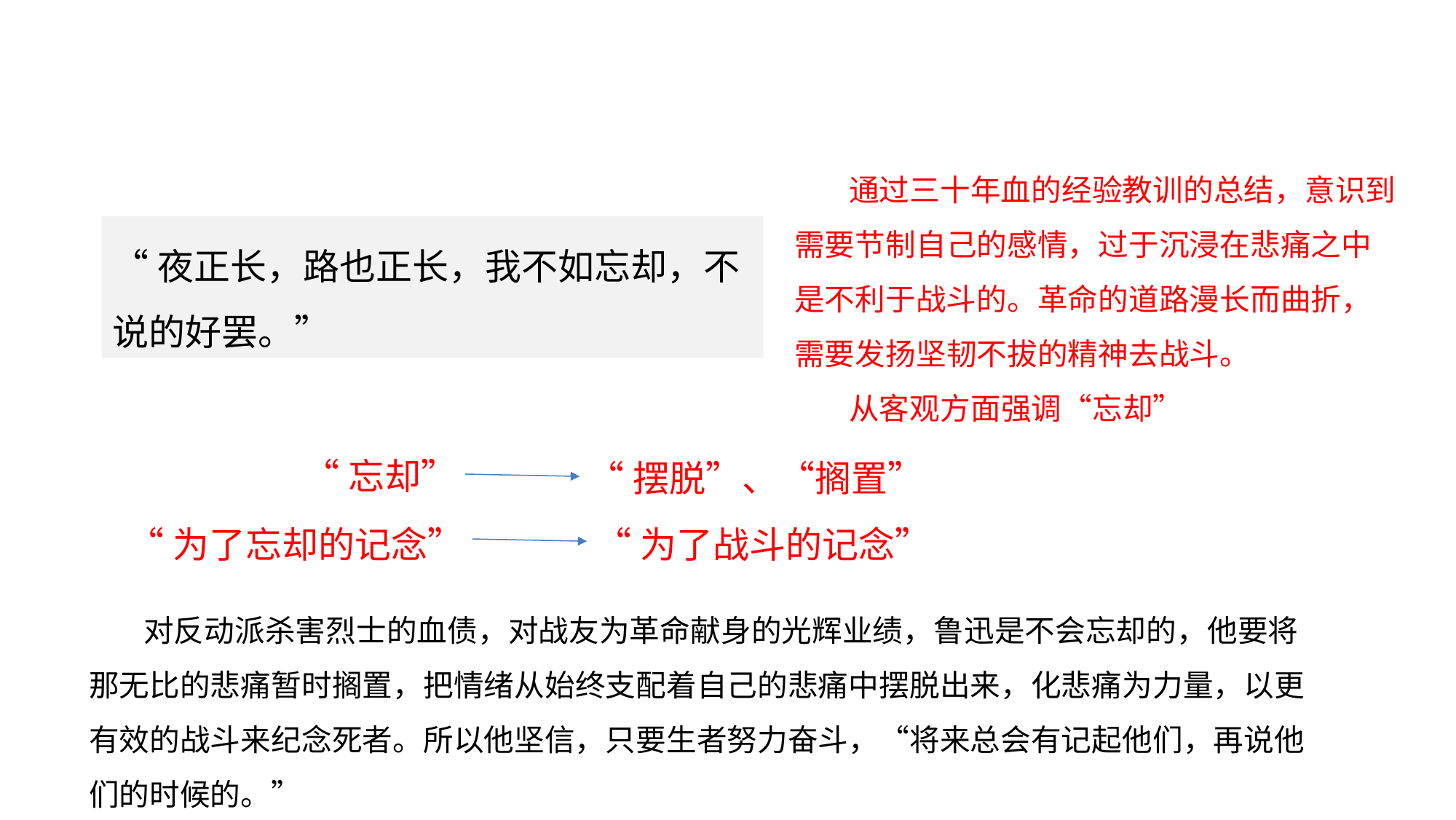

研读探究
通过三十年血的经验教训的总结，意识到需要节制自己的感情，过于沉浸在悲痛之中是不利于战斗的。革命的道路漫长而曲折，需要发扬坚韧不拔的精神去战斗。
“夜正长，路也正长，我不如忘却，不说的好罢。”
从客观方面强调“忘却”
“忘却”
“摆脱”、“搁置”
“为了忘却的记念”
“为了战斗的记念”
对反动派杀害烈士的血债，对战友为革命献身的光辉业绩，鲁迅是不会忘却的，他要将那无比的悲痛暂时搁置，把情绪从始终支配着自己的悲痛中摆脱出来，化悲痛为力量，以更有效的战斗来纪念死者。所以他坚信，只要生者努力奋斗，“将来总会有记起他们，再说他们的时候的。”